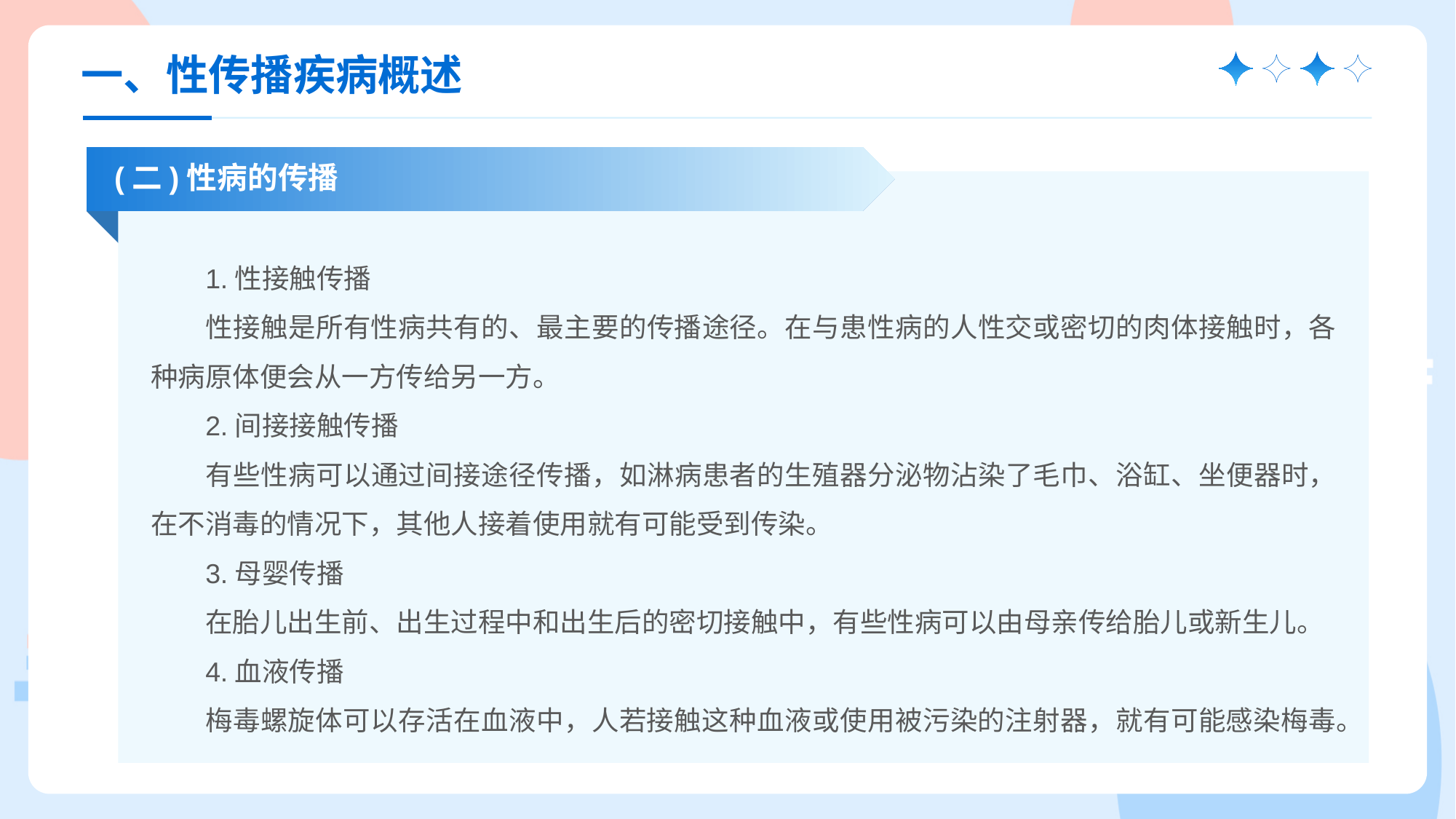

一、性传播疾病概述
(二)性病的传播

1.性接触传播
性接触是所有性病共有的、最主要的传播途径。在与患性病的人性交或密切的肉体接触时，各种病原体便会从一方传给另一方。
2.间接接触传播
有些性病可以通过间接途径传播，如淋病患者的生殖器分泌物沾染了毛巾、浴缸、坐便器时，在不消毒的情况下，其他人接着使用就有可能受到传染。
3.母婴传播
在胎儿出生前、出生过程中和出生后的密切接触中，有些性病可以由母亲传给胎儿或新生儿。
4.血液传播
梅毒螺旋体可以存活在血液中，人若接触这种血液或使用被污染的注射器，就有可能感染梅毒。